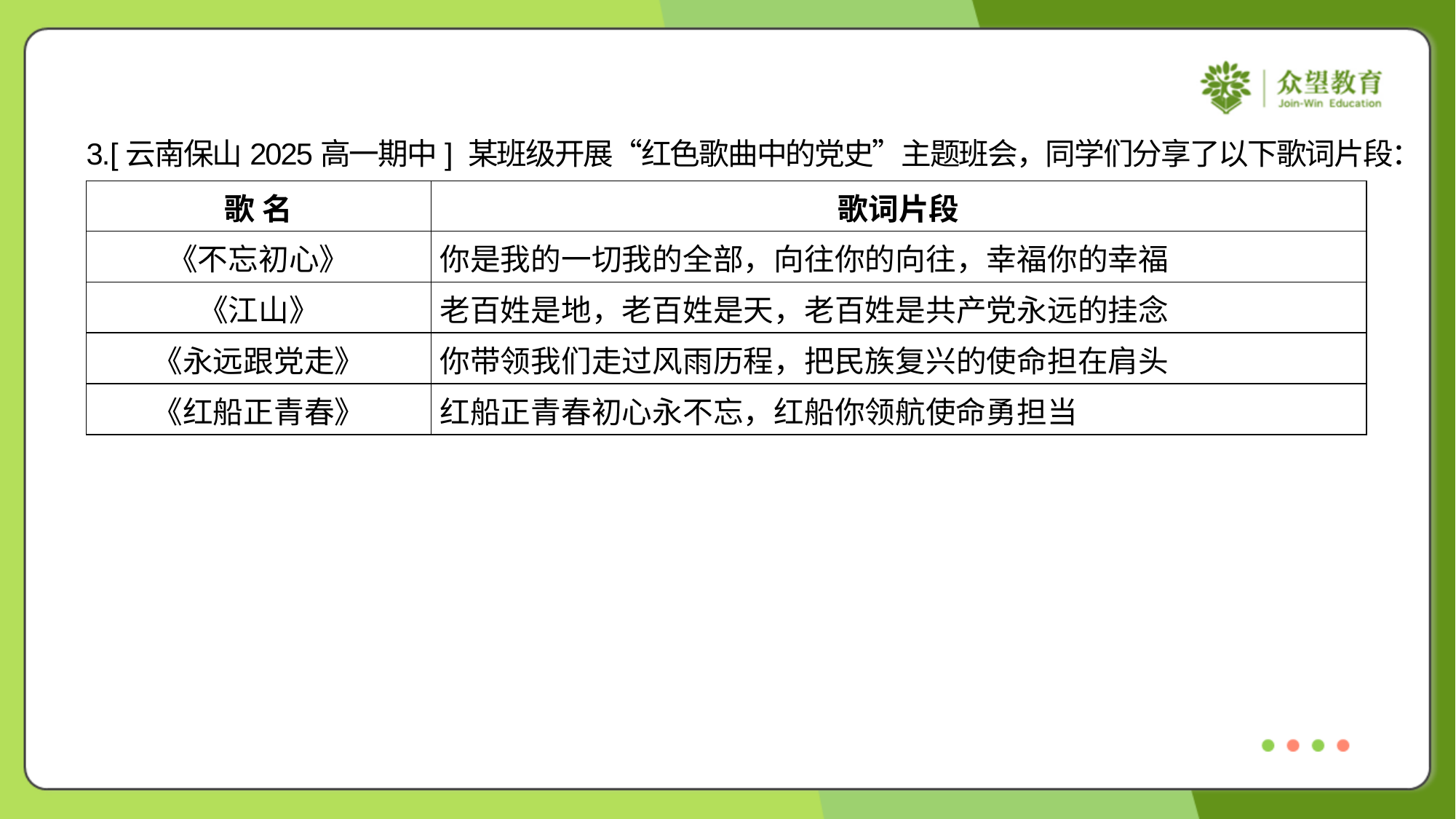

3.[云南保山2025高一期中] 某班级开展“红色歌曲中的党史”主题班会，同学们分享了以下歌词片段：
| 歌 名 | 歌词片段 |
| --- | --- |
| 《不忘初心》 | 你是我的一切我的全部，向往你的向往，幸福你的幸福 |
| 《江山》 | 老百姓是地，老百姓是天，老百姓是共产党永远的挂念 |
| 《永远跟党走》 | 你带领我们走过风雨历程，把民族复兴的使命担在肩头 |
| 《红船正青春》 | 红船正青春初心永不忘，红船你领航使命勇担当 |